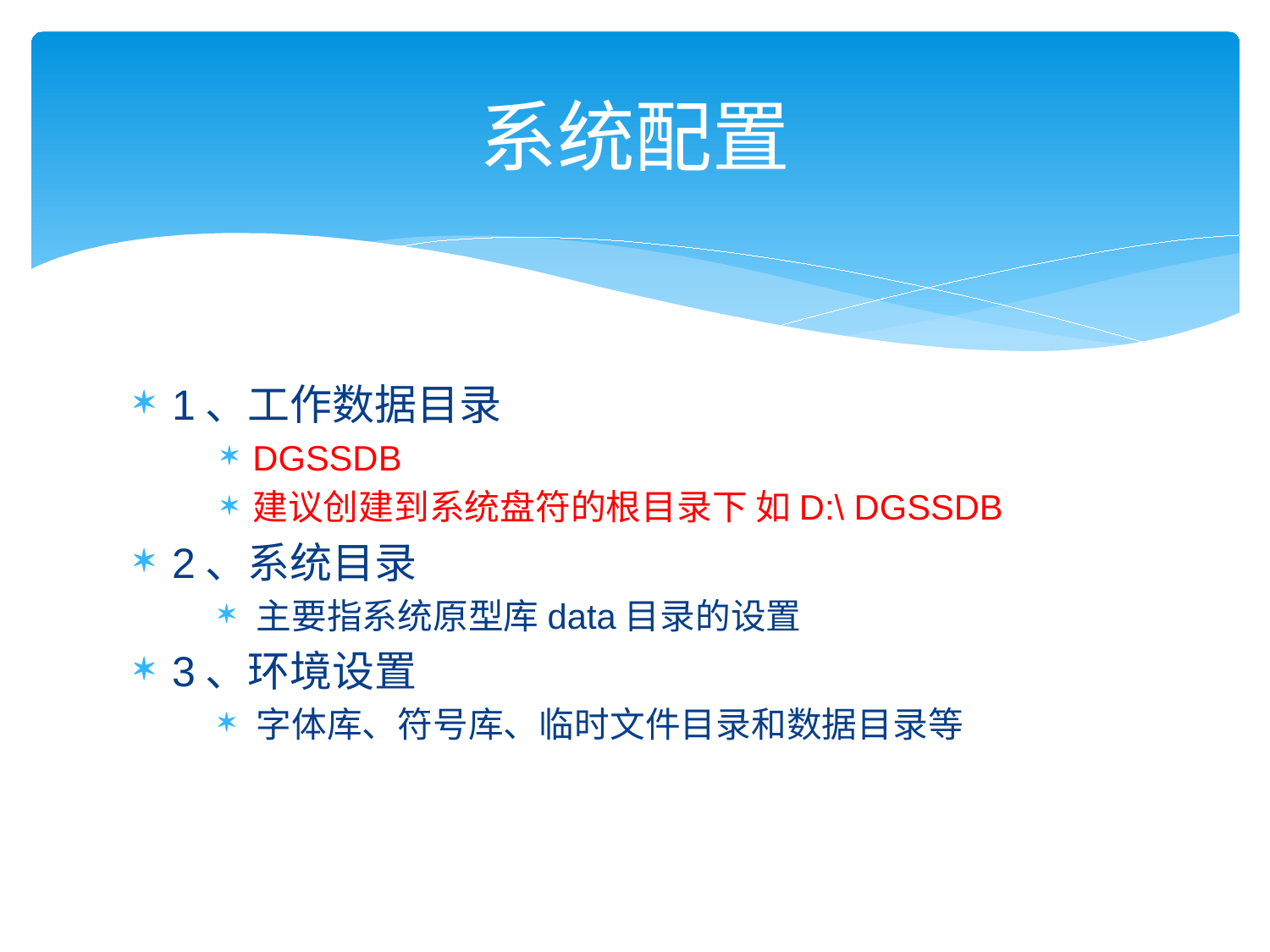

# 系统配置
1、工作数据目录
DGSSDB
建议创建到系统盘符的根目录下 如D:\ DGSSDB
2、系统目录
主要指系统原型库data目录的设置
3、环境设置
字体库、符号库、临时文件目录和数据目录等